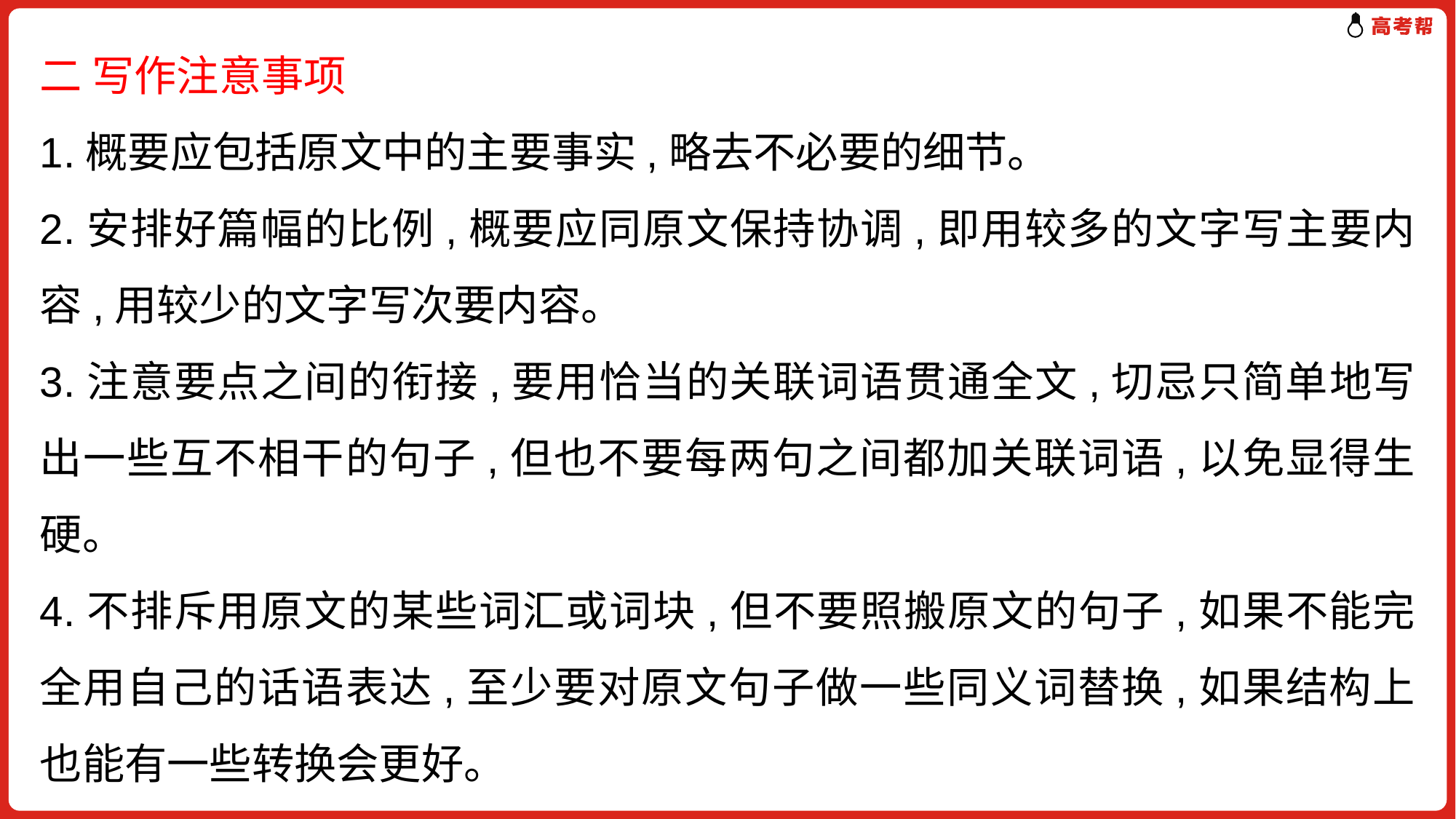

二 写作注意事项
1.概要应包括原文中的主要事实,略去不必要的细节。
2.安排好篇幅的比例,概要应同原文保持协调,即用较多的文字写主要内容,用较少的文字写次要内容。
3.注意要点之间的衔接,要用恰当的关联词语贯通全文,切忌只简单地写出一些互不相干的句子,但也不要每两句之间都加关联词语,以免显得生硬。
4.不排斥用原文的某些词汇或词块,但不要照搬原文的句子,如果不能完全用自己的话语表达,至少要对原文句子做一些同义词替换,如果结构上也能有一些转换会更好。
5.核查词数,看是否符合规定的词数要求。